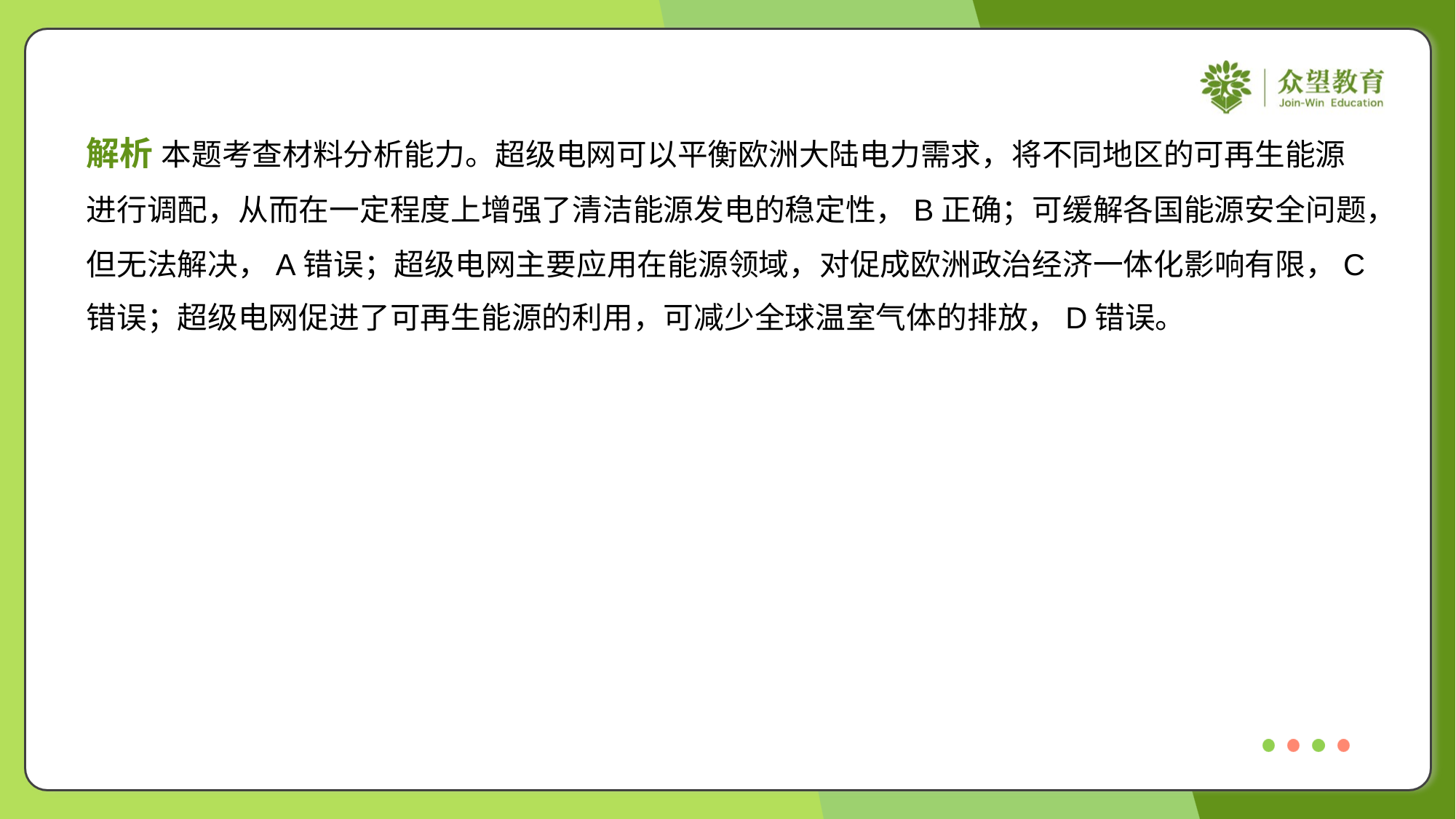

解析 本题考查材料分析能力。超级电网可以平衡欧洲大陆电力需求，将不同地区的可再生能源
进行调配，从而在一定程度上增强了清洁能源发电的稳定性，B正确；可缓解各国能源安全问题，
但无法解决，A错误；超级电网主要应用在能源领域，对促成欧洲政治经济一体化影响有限，C
错误；超级电网促进了可再生能源的利用，可减少全球温室气体的排放，D错误。